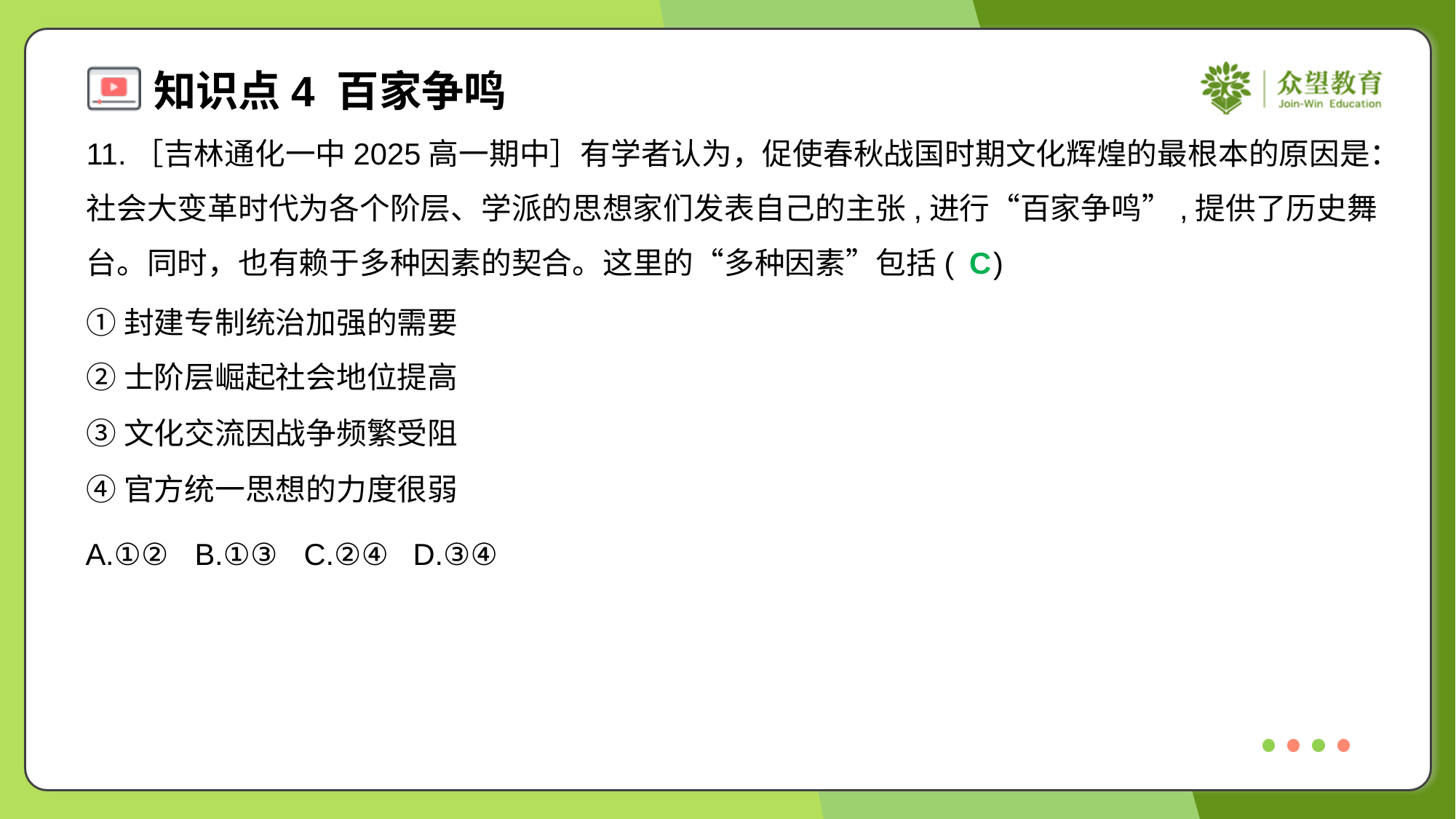

11.［吉林通化一中2025高一期中］有学者认为，促使春秋战国时期文化辉煌的最根本的原因是：
社会大变革时代为各个阶层、学派的思想家们发表自己的主张,进行“百家争鸣”,提供了历史舞
台。同时，也有赖于多种因素的契合。这里的“多种因素”包括(     )
C
①封建专制统治加强的需要
②士阶层崛起社会地位提高
③文化交流因战争频繁受阻
④官方统一思想的力度很弱
A.①②	B.①③	C.②④	D.③④